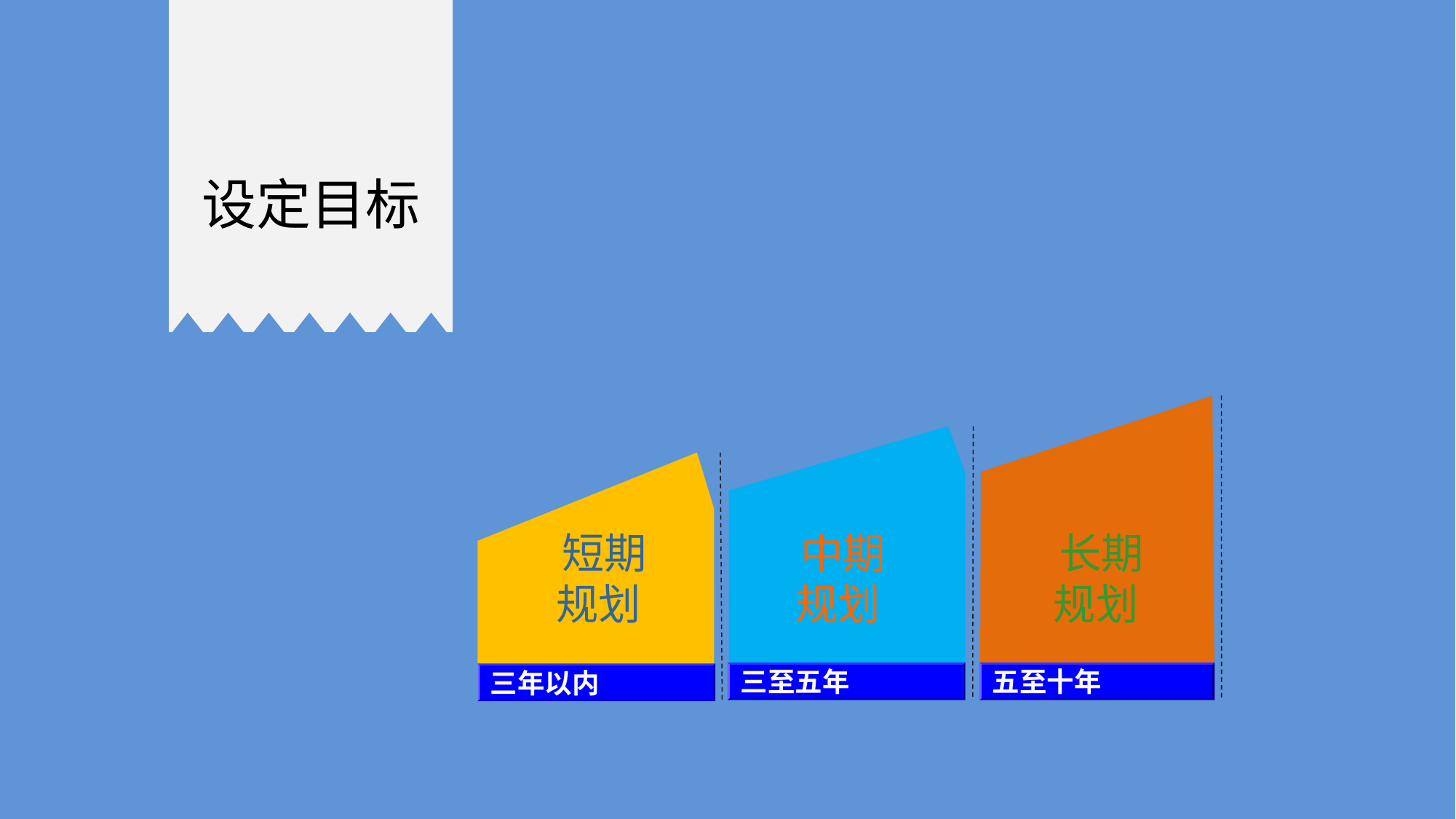

设定目标

 短期规划
 中期规划
 长期规划
三至五年
五至十年
三年以内